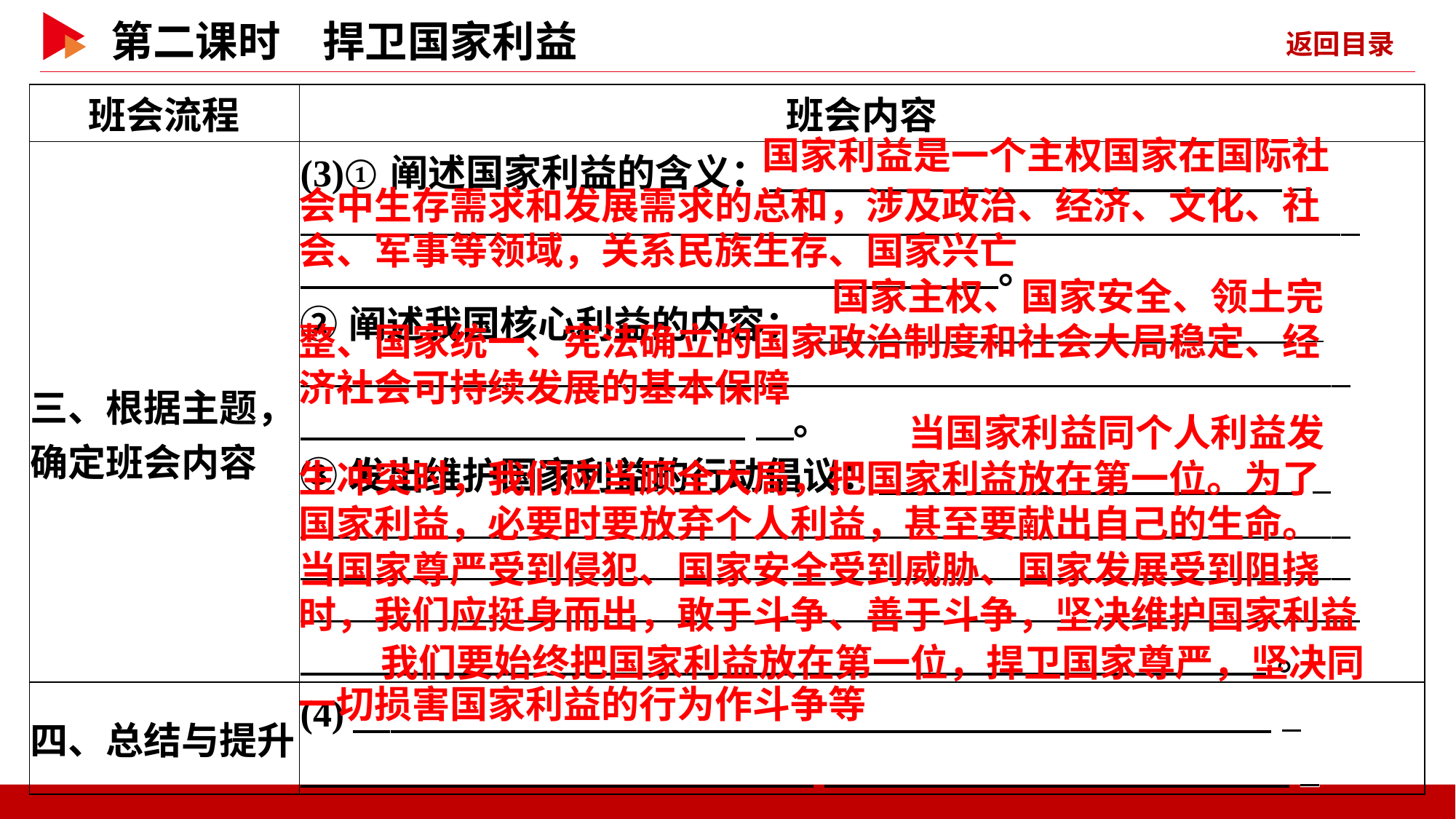

| 班会流程 | 班会内容 |
| --- | --- |
| 三、根据主题，确定班会内容 | (3)①阐述国家利益的含义： \_ \_ 　。  ②阐述我国核心利益的内容：　 \_ \_ 　。  ③发出维护国家利益的行动倡议：　 \_ \_ \_ \_ 。 |
| 四、总结与提升 | (4)　 \_ 　 \_ |
国家利益是一个主权国家在国际社
会中生存需求和发展需求的总和，涉及政治、经济、文化、社
会、军事等领域，关系民族生存、国家兴亡
　国家主权、国家安全、领土完
整、国家统一、宪法确立的国家政治制度和社会大局稳定、经
济社会可持续发展的基本保障
　当国家利益同个人利益发
生冲突时，我们应当顾全大局，把国家利益放在第一位。为了
国家利益，必要时要放弃个人利益，甚至要献出自己的生命。
当国家尊严受到侵犯、国家安全受到威胁、国家发展受到阻挠
时，我们应挺身而出，敢于斗争、善于斗争，坚决维护国家利益
　我们要始终把国家利益放在第一位，捍卫国家尊严，坚决同
一切损害国家利益的行为作斗争等